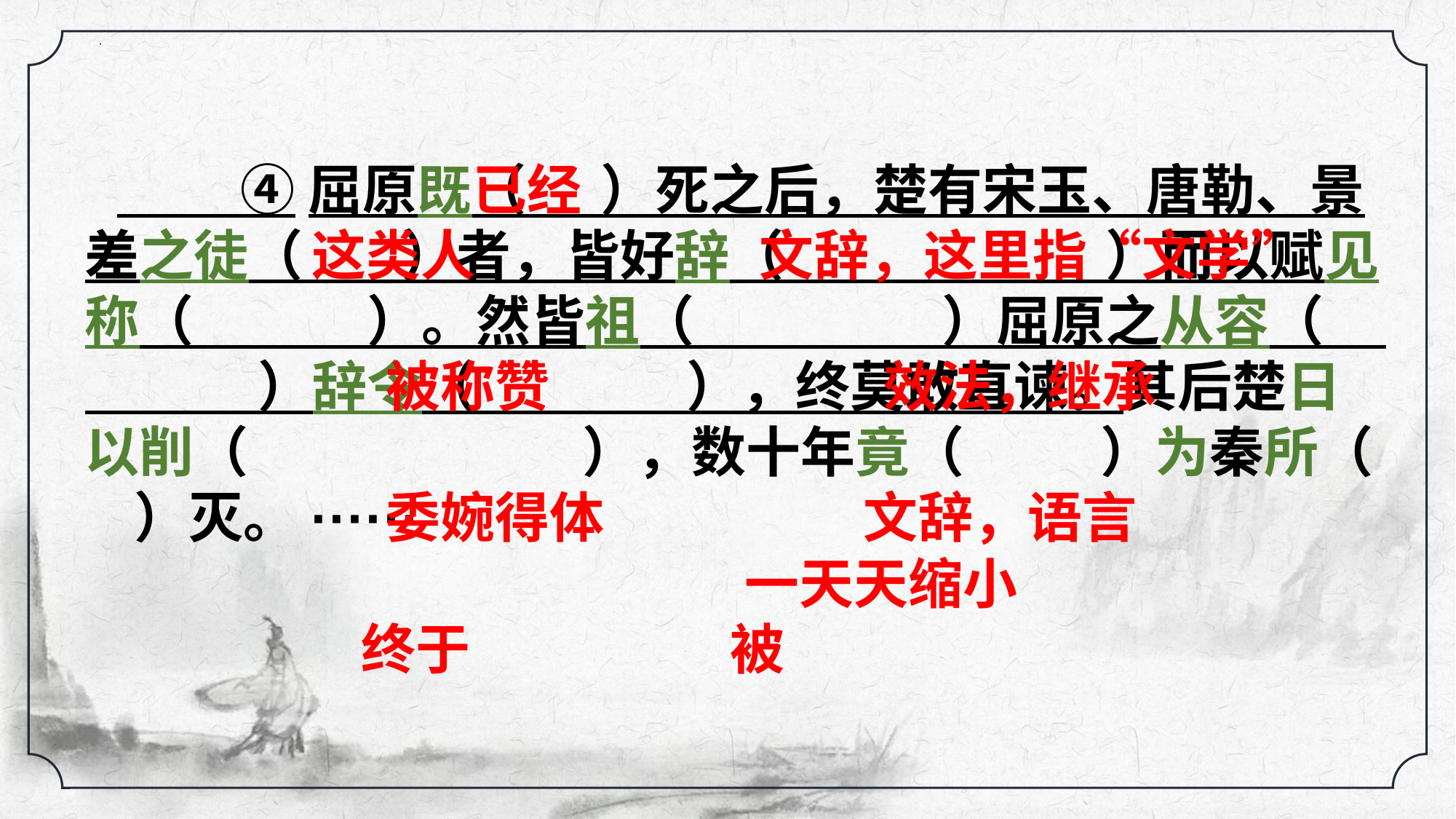

④屈原既（      ）死之后，楚有宋玉、唐勒、景差之徒（        ）者，皆好辞（                          ）而以赋见称（              ）。然皆祖（                    ）屈原之从容（                    ）辞令（                 ），终莫敢直谏。其后楚日以削（                           ），数十年竟（           ）为秦所（      ）灭。······
                            已经
               这类人                       文辞，这里指“文学”
                     被称赞                           效法，继承
                     委婉得体                     文辞，语言
                                                  一天天缩小
                   终于                     被